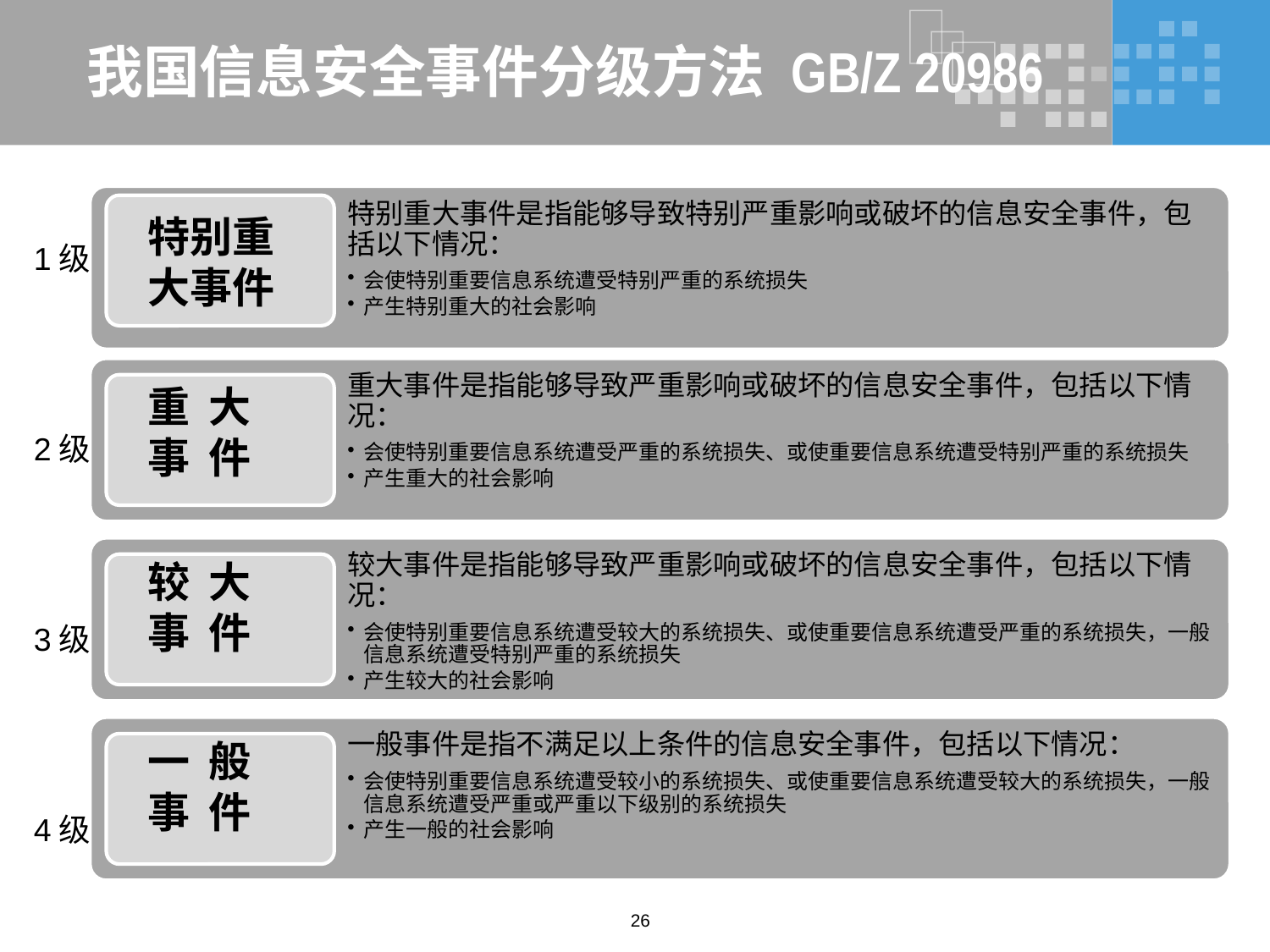

# 我国信息安全事件分级方法 GB/Z 20986
特别重大事件是指能够导致特别严重影响或破坏的信息安全事件，包括以下情况：
会使特别重要信息系统遭受特别严重的系统损失
产生特别重大的社会影响
重大事件是指能够导致严重影响或破坏的信息安全事件，包括以下情况：
会使特别重要信息系统遭受严重的系统损失、或使重要信息系统遭受特别严重的系统损失
产生重大的社会影响
较大事件是指能够导致严重影响或破坏的信息安全事件，包括以下情况：
会使特别重要信息系统遭受较大的系统损失、或使重要信息系统遭受严重的系统损失，一般信息系统遭受特别严重的系统损失
产生较大的社会影响
一般事件是指不满足以上条件的信息安全事件，包括以下情况：
会使特别重要信息系统遭受较小的系统损失、或使重要信息系统遭受较大的系统损失，一般信息系统遭受严重或严重以下级别的系统损失
产生一般的社会影响

特别重大事件
1级

2级

3级

4级
重  大
事  件
较  大
事  件
一  般
事  件
26